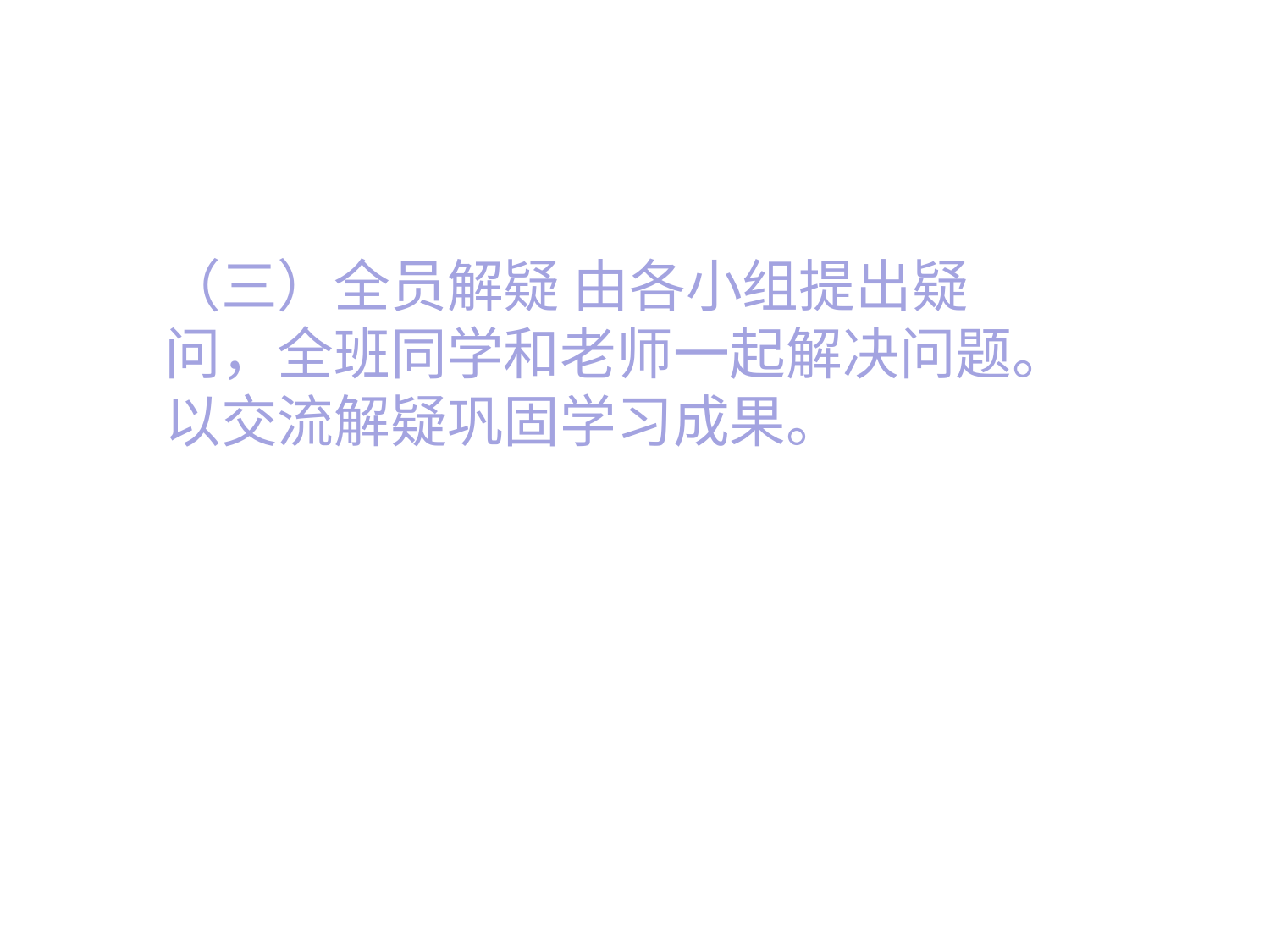

（三）全员解疑 由各小组提出疑问，全班同学和老师一起解决问题。 以交流解疑巩固学习成果。